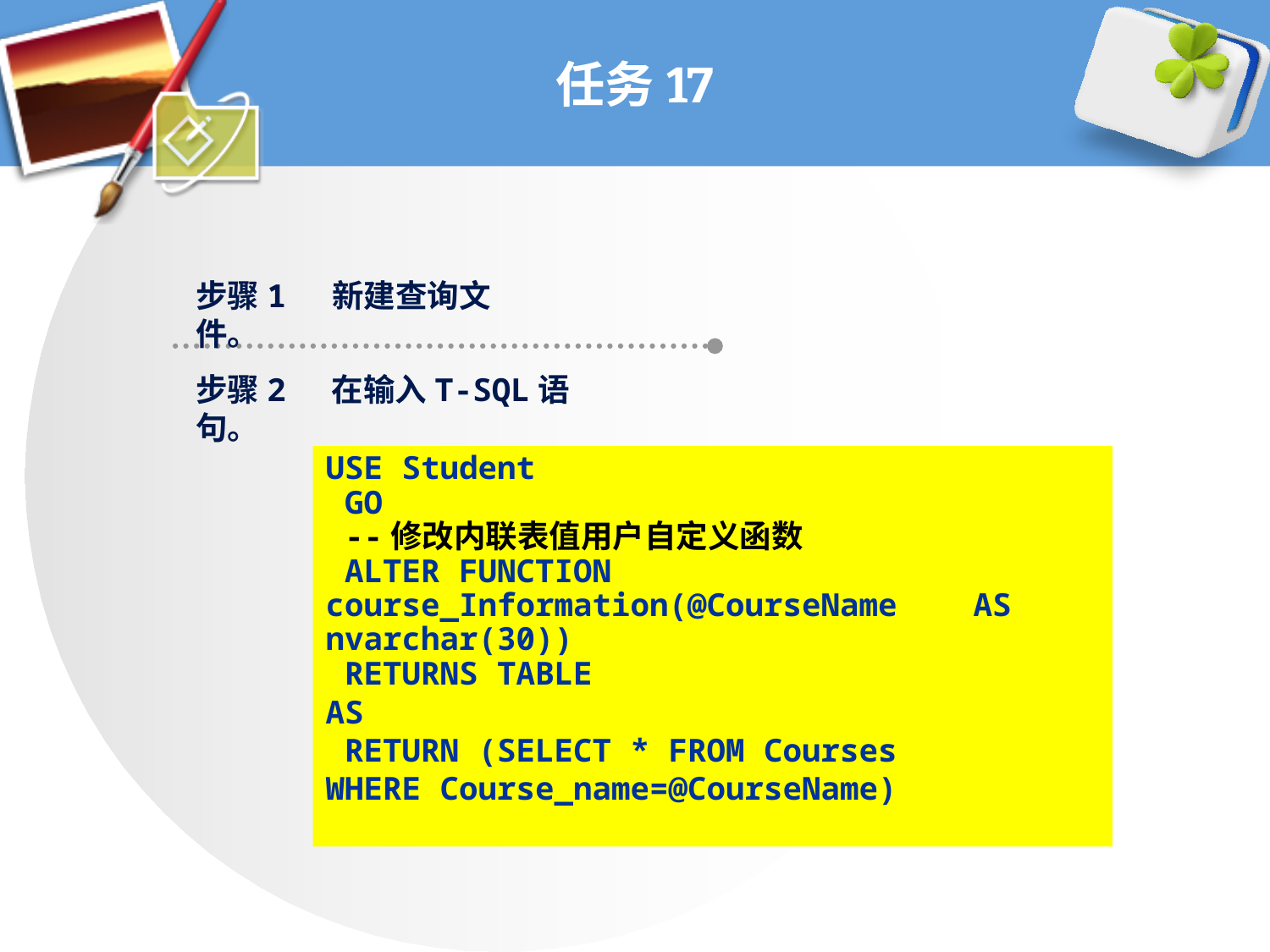

# 任务17
步骤1  新建查询文件。

步骤2  在输入T-SQL语句。
USE Student
 GO
 --修改内联表值用户自定义函数
 ALTER FUNCTION course_Information(@CourseName    AS nvarchar(30))
 RETURNS TABLE
AS
 RETURN (SELECT * FROM Courses
WHERE Course_name=@CourseName)